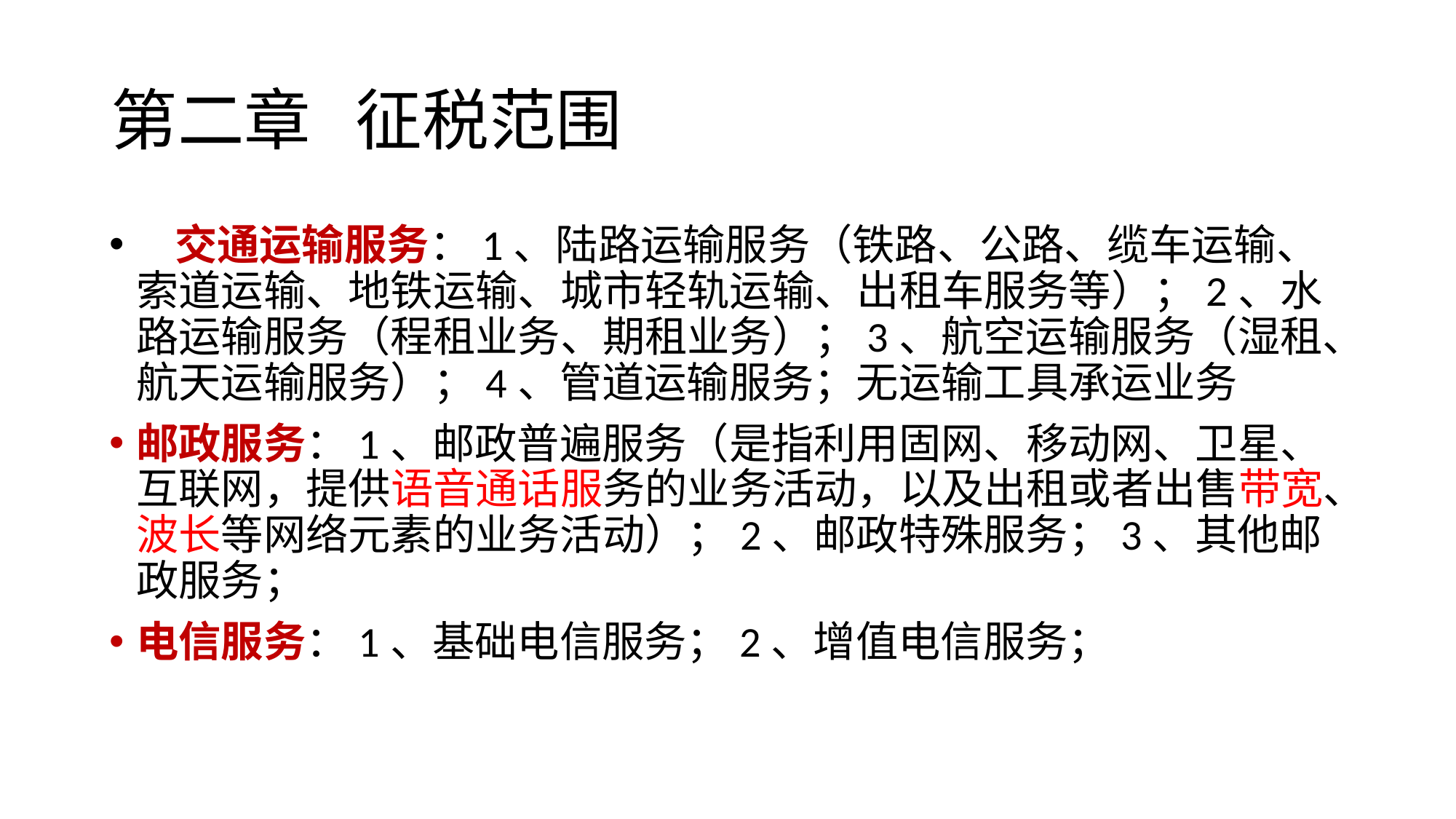

# 第二章   征税范围
   交通运输服务：1、陆路运输服务（铁路、公路、缆车运输、索道运输、地铁运输、城市轻轨运输、出租车服务等）；2、水路运输服务（程租业务、期租业务）；3、航空运输服务（湿租、航天运输服务）；4、管道运输服务；无运输工具承运业务
邮政服务：1、邮政普遍服务（是指利用固网、移动网、卫星、互联网，提供语音通话服务的业务活动，以及出租或者出售带宽、波长等网络元素的业务活动）；2、邮政特殊服务；3、其他邮政服务；
电信服务：1、基础电信服务；2、增值电信服务；